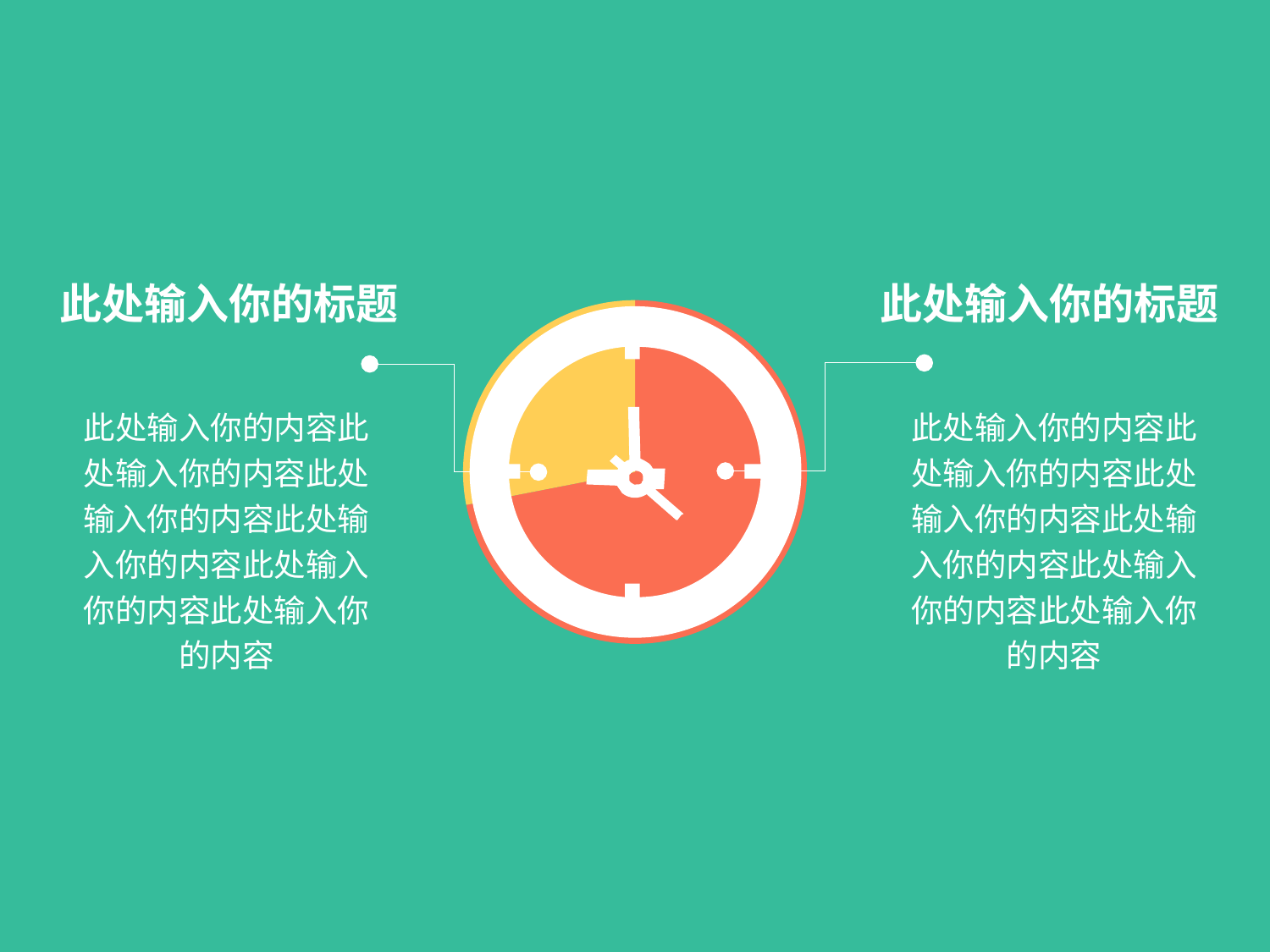

此处输入你的标题
此处输入你的标题

### Chart

| Category | 销售额 |
|---|---|
| 第一季度 | 8.2 |
| 第二季度 | 3.2 |

此处输入你的内容此处输入你的内容此处输入你的内容此处输入你的内容此处输入你的内容此处输入你的内容
此处输入你的内容此处输入你的内容此处输入你的内容此处输入你的内容此处输入你的内容此处输入你的内容